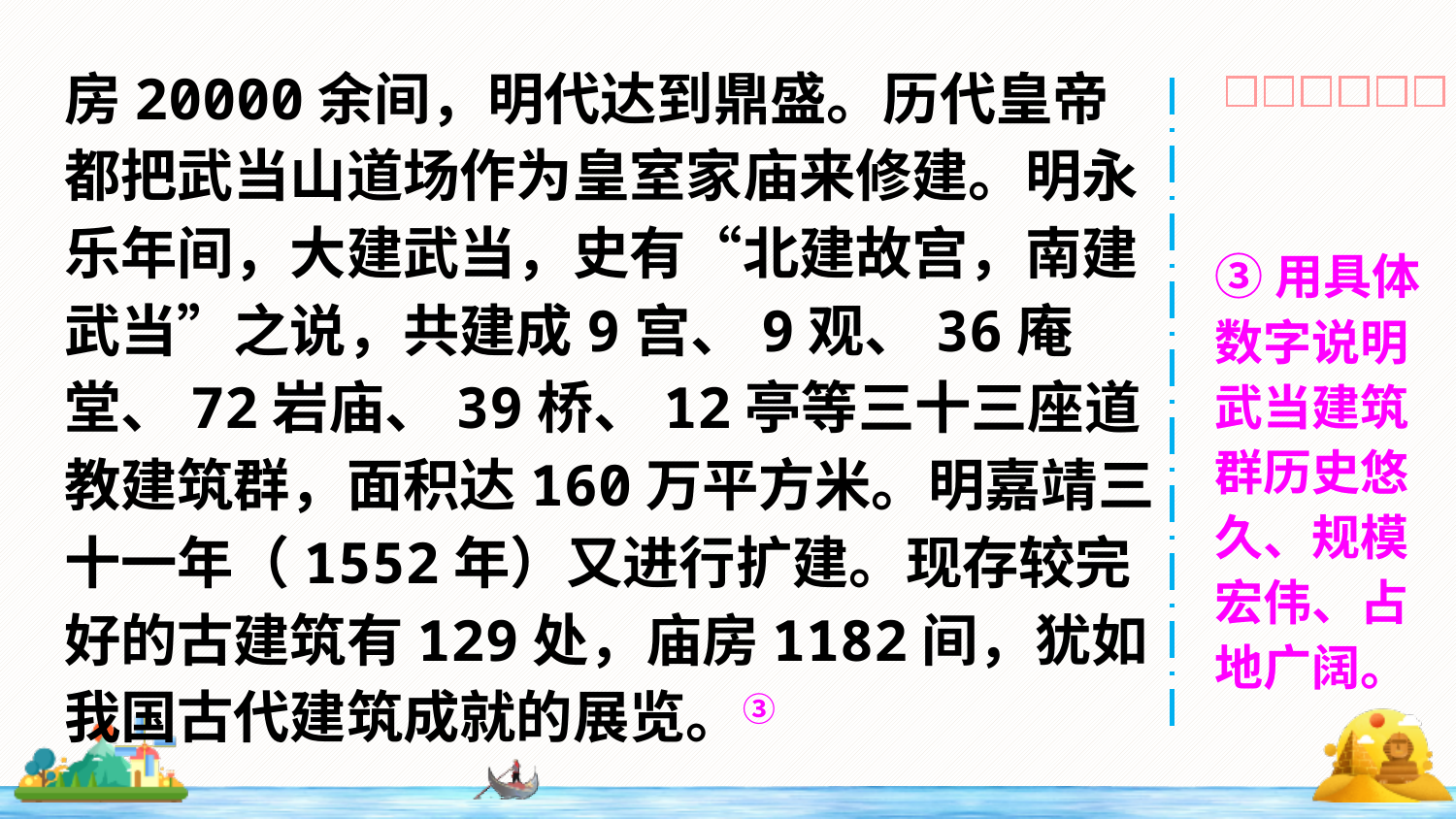

房20000余间，明代达到鼎盛。历代皇帝都把武当山道场作为皇室家庙来修建。明永乐年间，大建武当，史有“北建故宫，南建武当”之说，共建成9宫、9观、36庵堂、72岩庙、39桥、12亭等三十三座道教建筑群，面积达160万平方米。明嘉靖三十一年（1552年）又进行扩建。现存较完好的古建筑有129处，庙房1182间，犹如我国古代建筑成就的展览。③
③用具体数字说明武当建筑群历史悠久、规模宏伟、占地广阔。